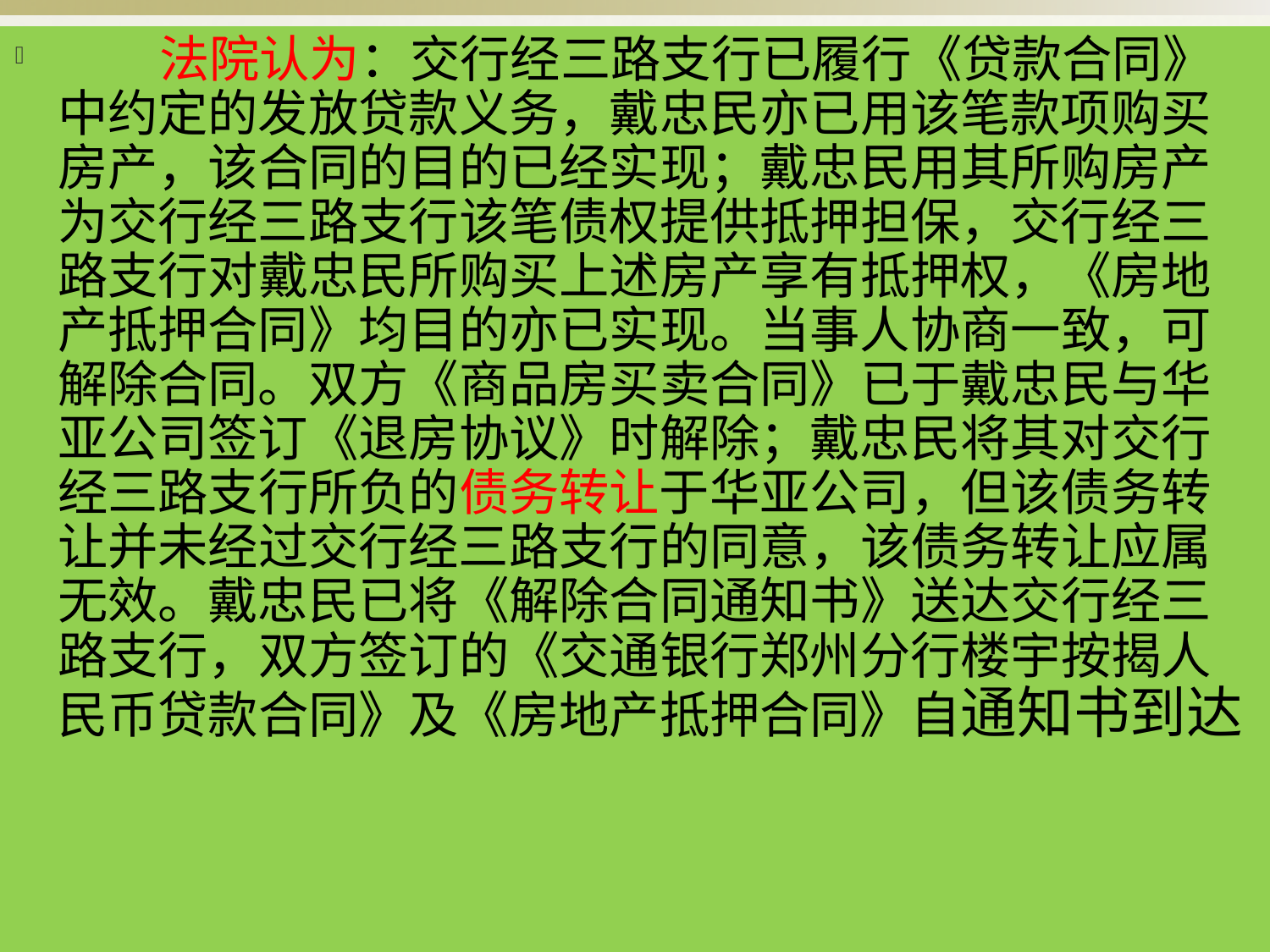

法院认为：交行经三路支行已履行《贷款合同》中约定的发放贷款义务，戴忠民亦已用该笔款项购买房产，该合同的目的已经实现；戴忠民用其所购房产为交行经三路支行该笔债权提供抵押担保，交行经三路支行对戴忠民所购买上述房产享有抵押权，《房地产抵押合同》均目的亦已实现。当事人协商一致，可解除合同。双方《商品房买卖合同》已于戴忠民与华亚公司签订《退房协议》时解除；戴忠民将其对交行经三路支行所负的债务转让于华亚公司，但该债务转让并未经过交行经三路支行的同意，该债务转让应属无效。戴忠民已将《解除合同通知书》送达交行经三路支行，双方签订的《交通银行郑州分行楼宇按揭人民币贷款合同》及《房地产抵押合同》自通知书到达